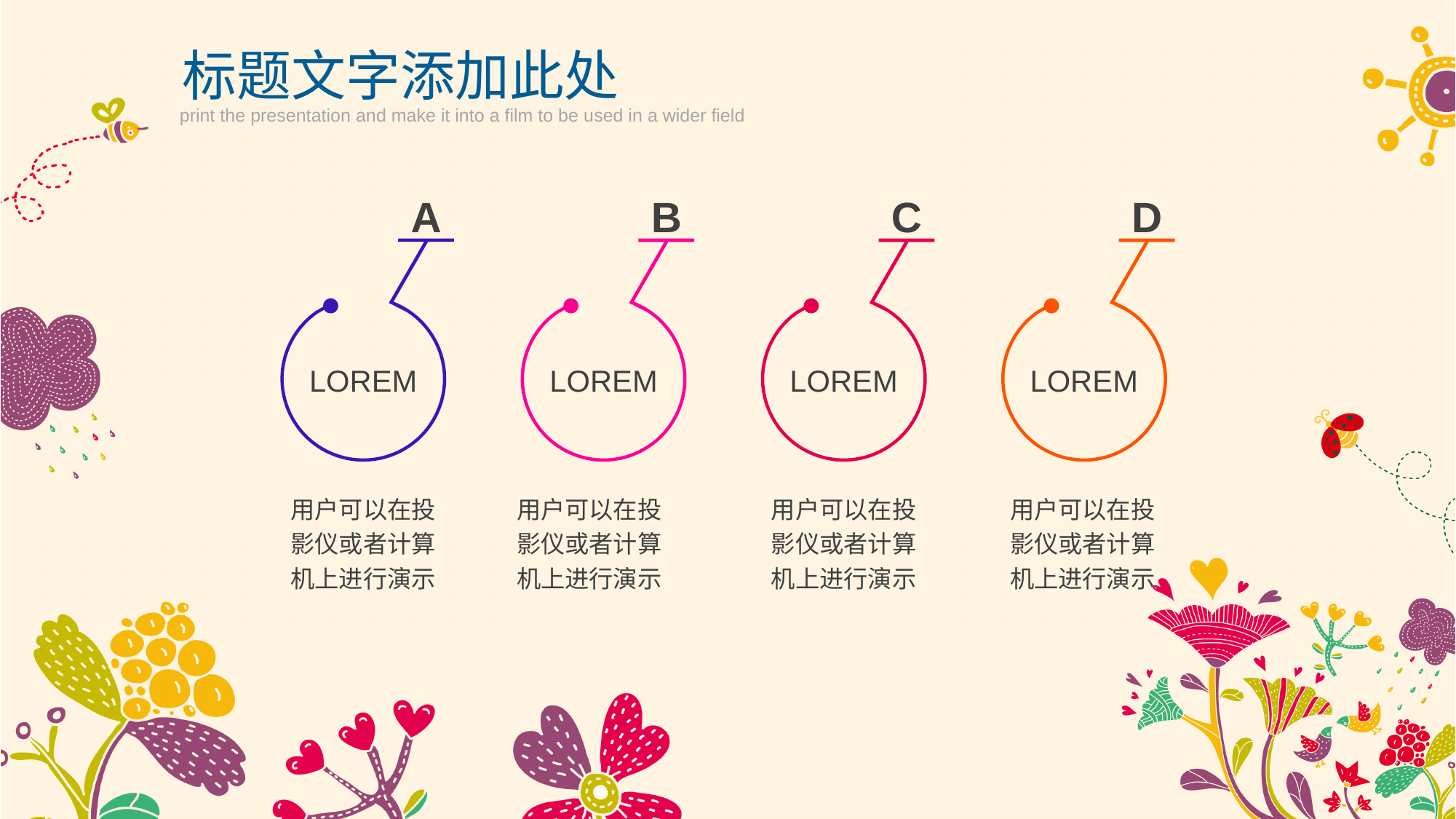

标题文字添加此处
print the presentation and make it into a film to be used in a wider field
A

LOREM
用户可以在投影仪或者计算机上进行演示
B

LOREM
用户可以在投影仪或者计算机上进行演示
C

LOREM
用户可以在投影仪或者计算机上进行演示
D

LOREM
用户可以在投影仪或者计算机上进行演示